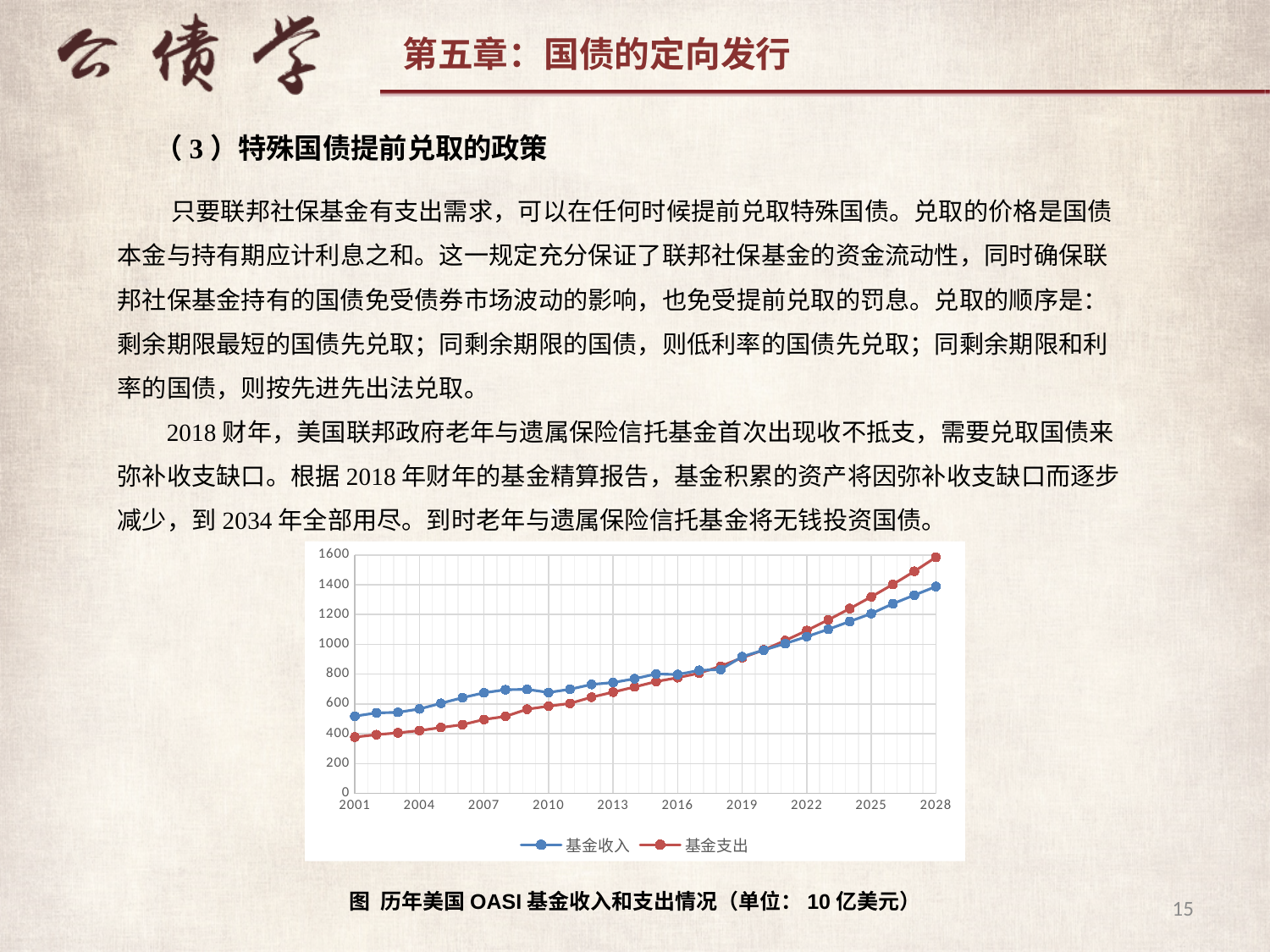

（3）特殊国债提前兑取的政策
  只要联邦社保基金有支出需求，可以在任何时候提前兑取特殊国债。兑取的价格是国债本金与持有期应计利息之和。这一规定充分保证了联邦社保基金的资金流动性，同时确保联邦社保基金持有的国债免受债券市场波动的影响，也免受提前兑取的罚息。兑取的顺序是：剩余期限最短的国债先兑取；同剩余期限的国债，则低利率的国债先兑取；同剩余期限和利率的国债，则按先进先出法兑取。
  2018财年，美国联邦政府老年与遗属保险信托基金首次出现收不抵支，需要兑取国债来弥补收支缺口。根据2018年财年的基金精算报告，基金积累的资产将因弥补收支缺口而逐步减少，到2034年全部用尽。到时老年与遗属保险信托基金将无钱投资国债。

### Chart

| Category | 基金收入 | 基金支出 |
|---|---|---|
图  历年美国OASI基金收入和支出情况（单位：10亿美元）
15